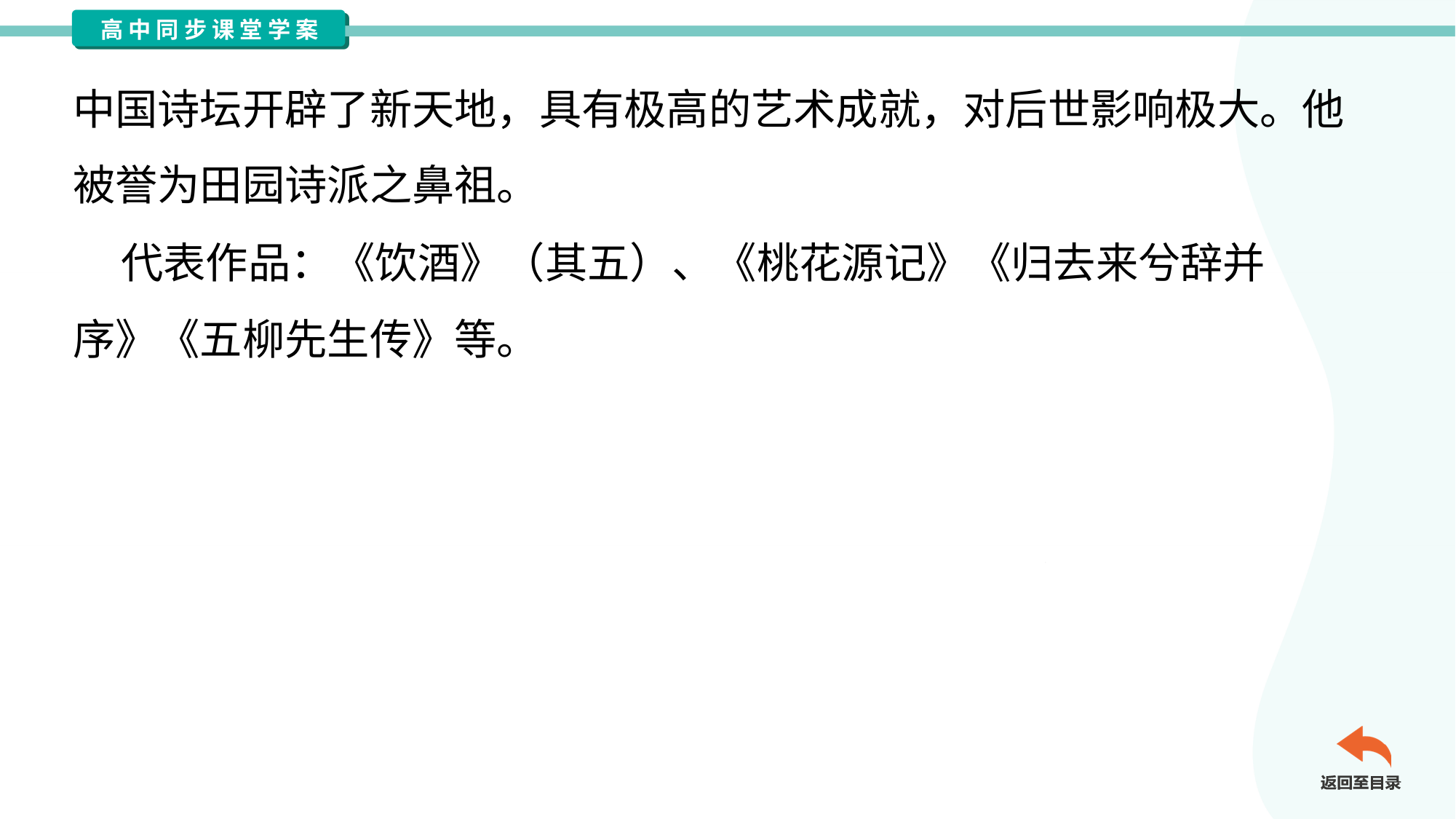

中国诗坛开辟了新天地，具有极高的艺术成就，对后世影响极大。他
被誉为田园诗派之鼻祖。
    代表作品：《饮酒》（其五）、《桃花源记》《归去来兮辞并
序》《五柳先生传》等。